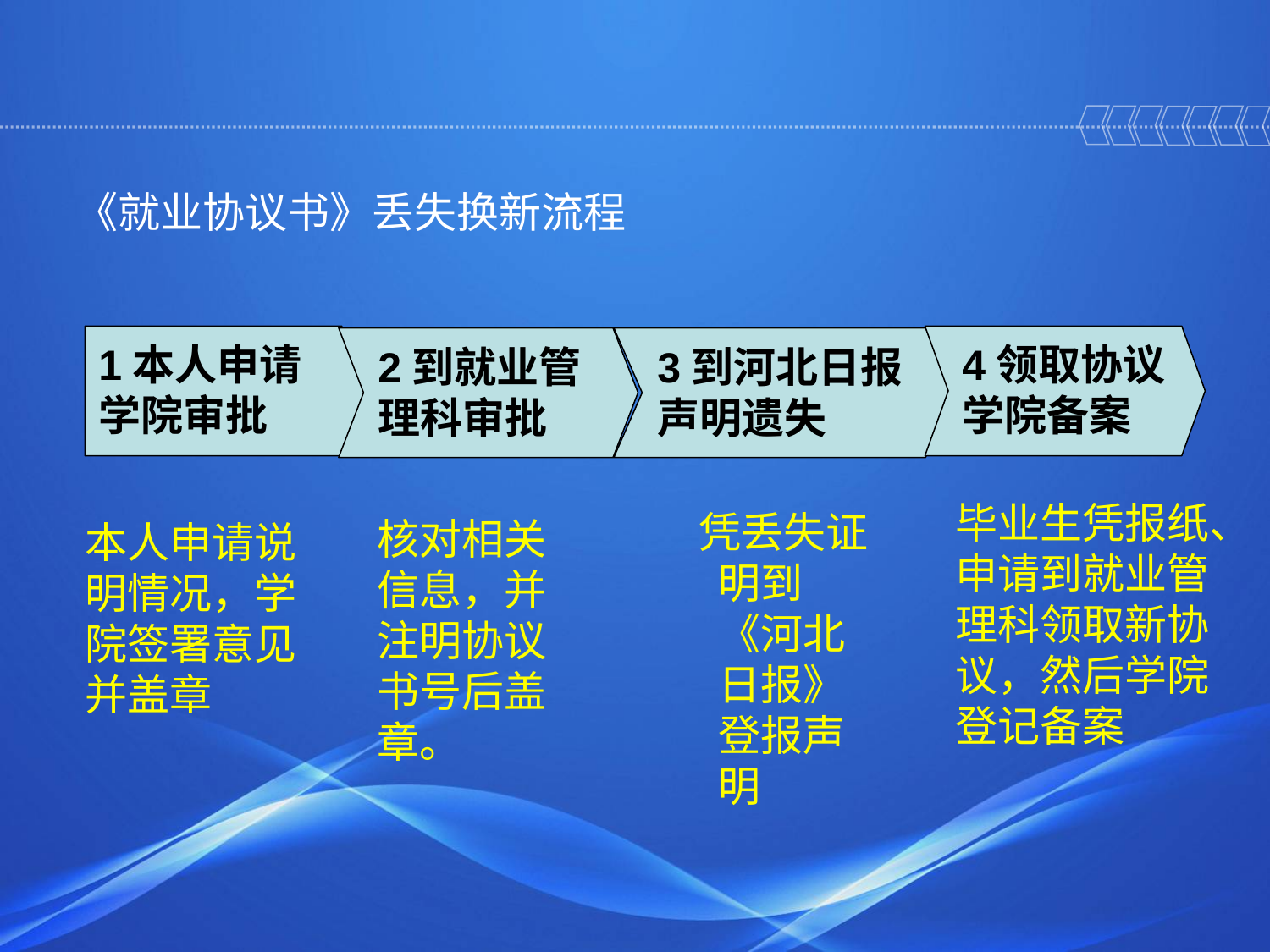

《就业协议书》丢失换新流程

1本人申请学院审批

4领取协议学院备案

2到就业管理科审批

3到河北日报声明遗失
毕业生凭报纸、申请到就业管理科领取新协议，然后学院登记备案
核对相关信息，并注明协议书号后盖章。
凭丢失证明到《河北日报》登报声明
本人申请说明情况，学院签署意见并盖章